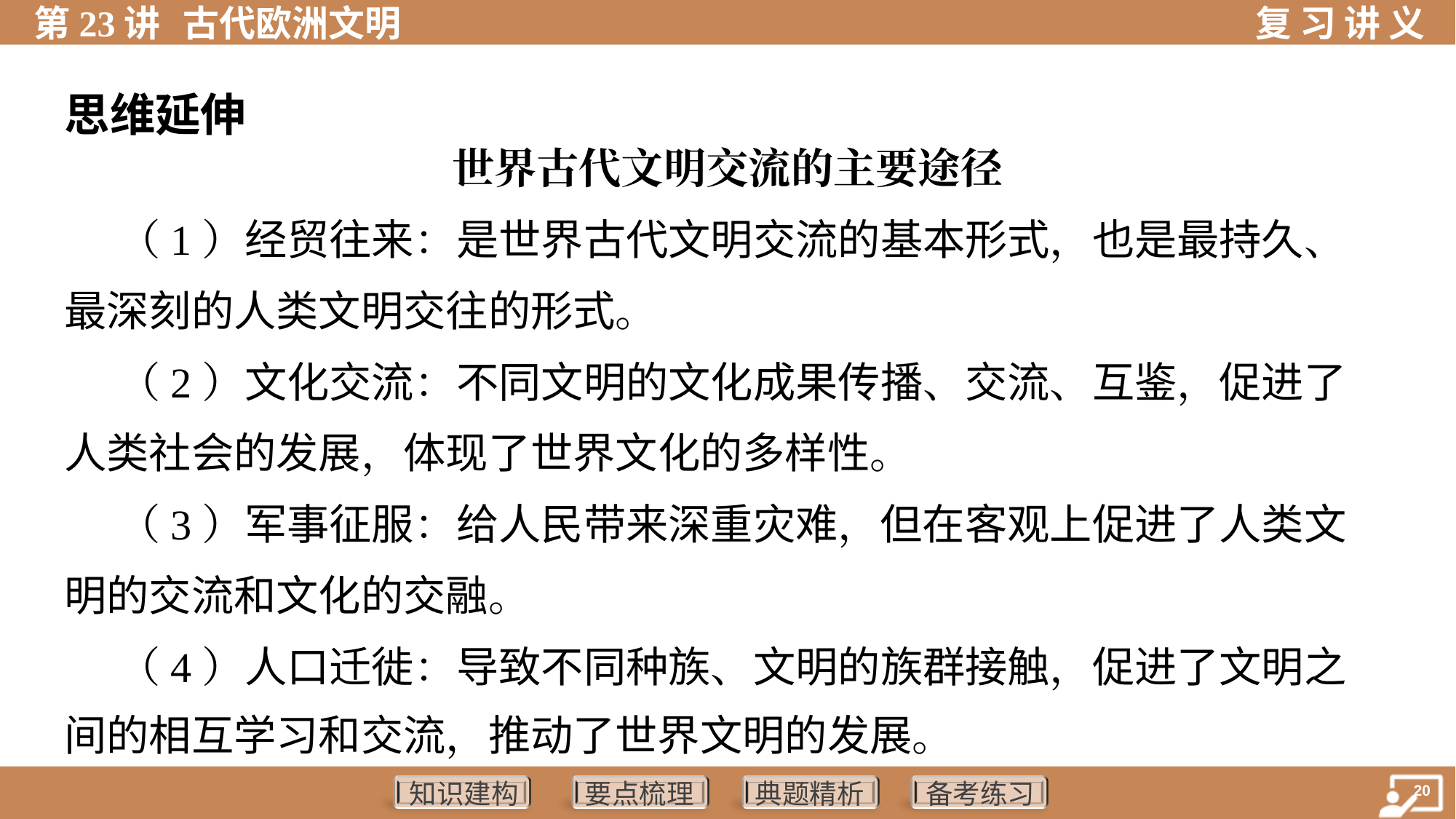

思维延伸
世界古代文明交流的主要途径
    （1）经贸往来：是世界古代文明交流的基本形式，也是最持久、
最深刻的人类文明交往的形式。
    （2）文化交流：不同文明的文化成果传播、交流、互鉴，促进了
人类社会的发展，体现了世界文化的多样性。
    （3）军事征服：给人民带来深重灾难，但在客观上促进了人类文
明的交流和文化的交融。
    （4）人口迁徙：导致不同种族、文明的族群接触，促进了文明之
间的相互学习和交流，推动了世界文明的发展。